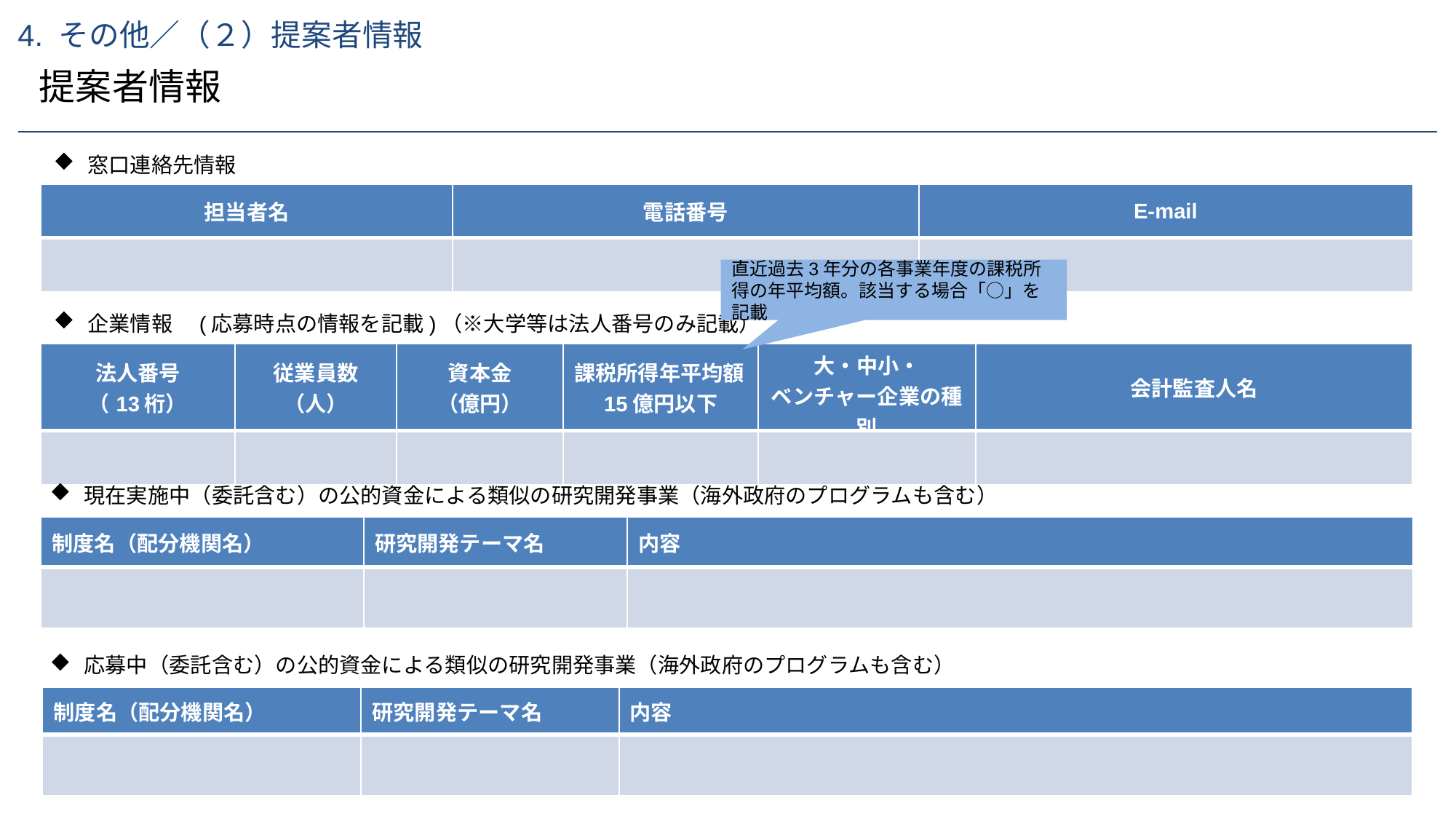

4. その他／（２）提案者情報
提案者情報
窓口連絡先情報
| 担当者名 | 電話番号 | E-mail |
| --- | --- | --- |
|  |  |  |
直近過去3年分の各事業年度の課税所得の年平均額。該当する場合「○」を記載
企業情報　(応募時点の情報を記載)（※大学等は法人番号のみ記載）
| 法人番号 （13桁） | 従業員数 （人） | 資本金 （億円） | 課税所得年平均額15億円以下 | 大・中小・ ベンチャー企業の種別 | 会計監査人名 |
| --- | --- | --- | --- | --- | --- |
|  |  |  |  |  |  |
現在実施中（委託含む）の公的資金による類似の研究開発事業（海外政府のプログラムも含む）
| 制度名（配分機関名） | 研究開発テーマ名 | 内容 |
| --- | --- | --- |
|  |  |  |
応募中（委託含む）の公的資金による類似の研究開発事業（海外政府のプログラムも含む）
| 制度名（配分機関名） | 研究開発テーマ名 | 内容 |
| --- | --- | --- |
|  |  |  |